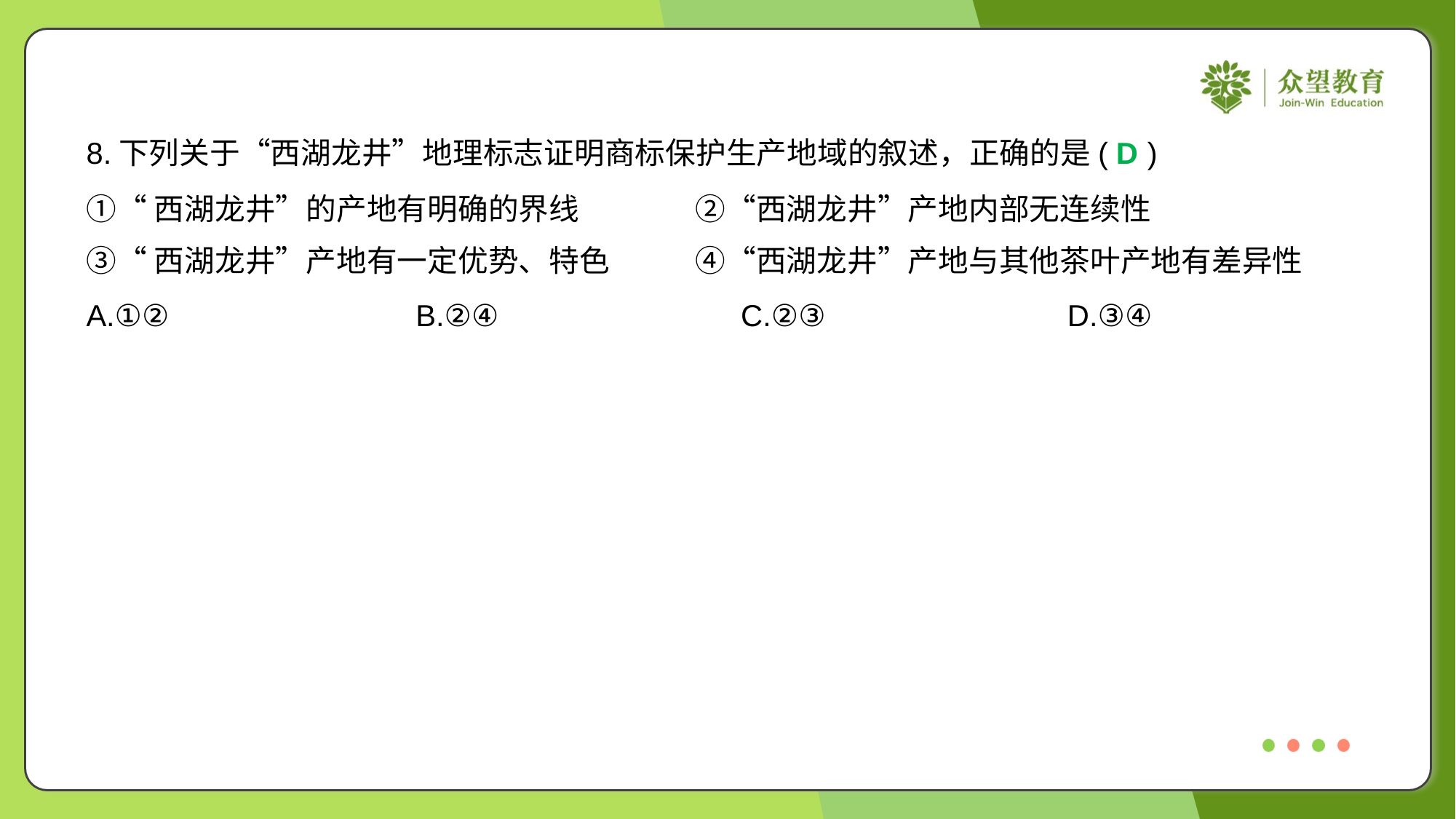

8.下列关于“西湖龙井”地理标志证明商标保护生产地域的叙述，正确的是(     )
D
①“西湖龙井”的产地有明确的界线	②“西湖龙井”产地内部无连续性
③“西湖龙井”产地有一定优势、特色	④“西湖龙井”产地与其他茶叶产地有差异性
A.①②	B.②④	C.②③	D.③④